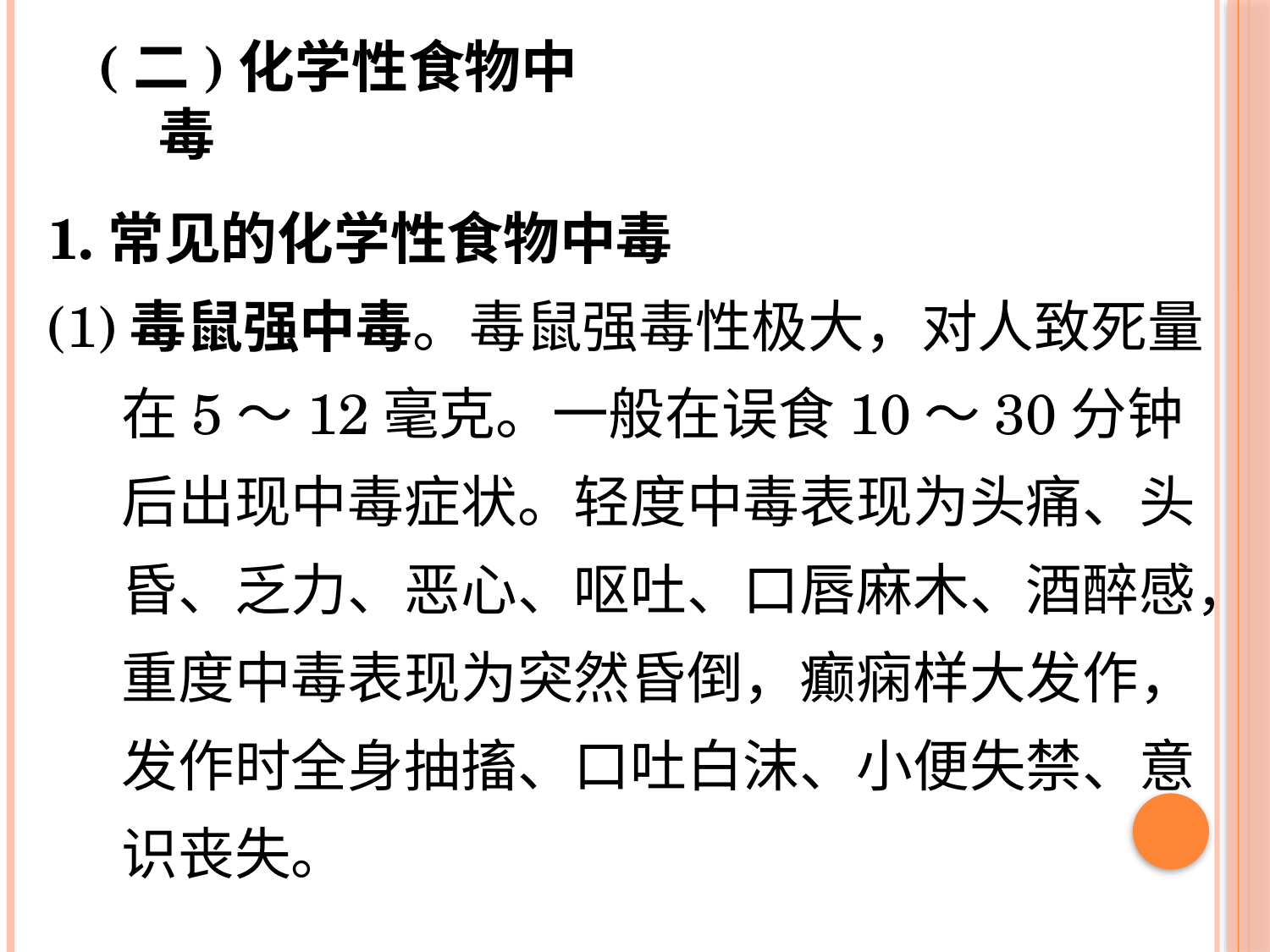

(二)化学性食物中毒
1.常见的化学性食物中毒
(1)毒鼠强中毒。毒鼠强毒性极大，对人致死量在5～12毫克。一般在误食10～30分钟后出现中毒症状。轻度中毒表现为头痛、头昏、乏力、恶心、呕吐、口唇麻木、酒醉感，重度中毒表现为突然昏倒，癫痫样大发作，发作时全身抽搐、口吐白沫、小便失禁、意识丧失。